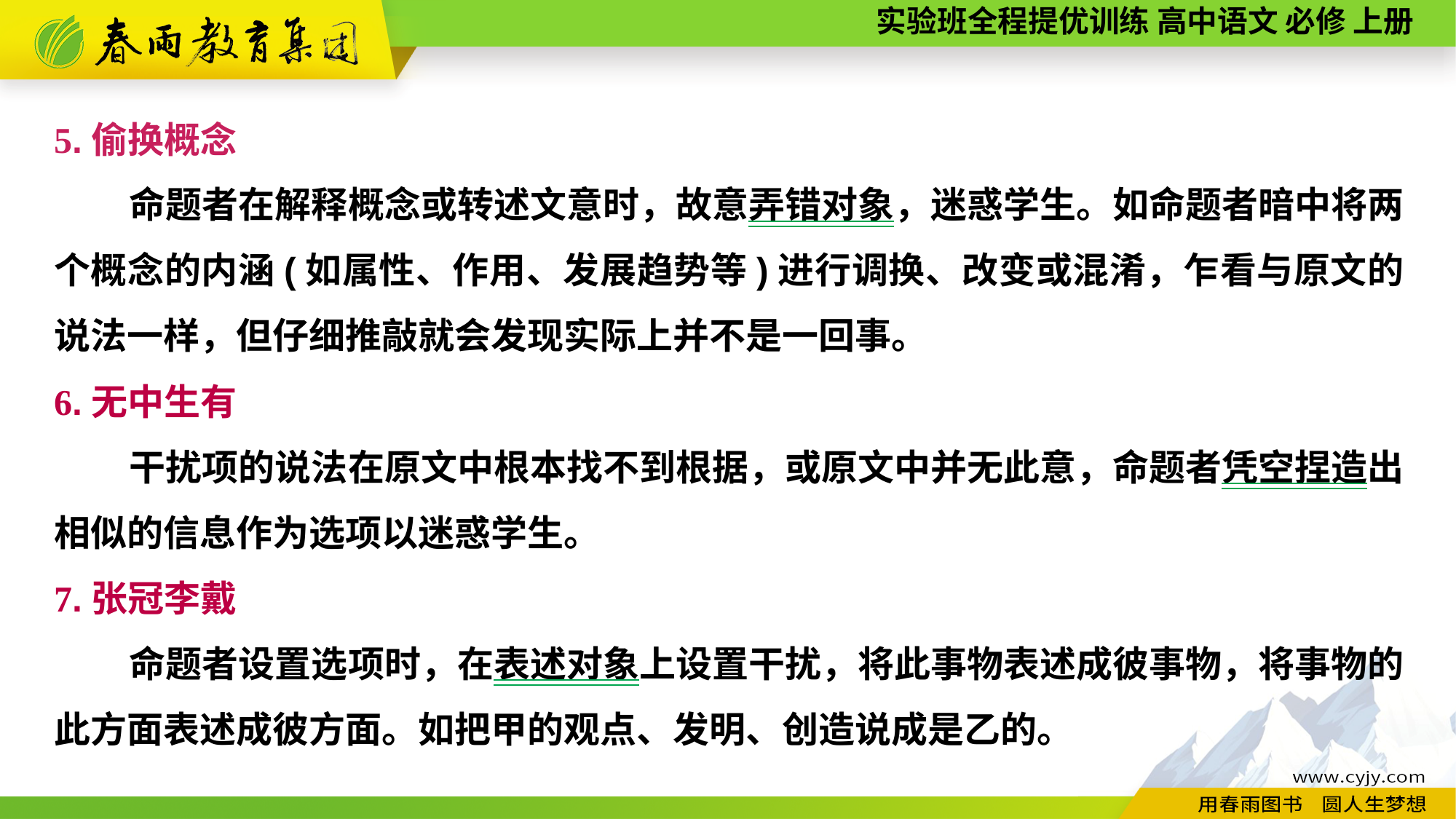

5.偷换概念
命题者在解释概念或转述文意时，故意弄错对象，迷惑学生。如命题者暗中将两个概念的内涵(如属性、作用、发展趋势等)进行调换、改变或混淆，乍看与原文的说法一样，但仔细推敲就会发现实际上并不是一回事。
6.无中生有
干扰项的说法在原文中根本找不到根据，或原文中并无此意，命题者凭空捏造出相似的信息作为选项以迷惑学生。
7.张冠李戴
命题者设置选项时，在表述对象上设置干扰，将此事物表述成彼事物，将事物的此方面表述成彼方面。如把甲的观点、发明、创造说成是乙的。